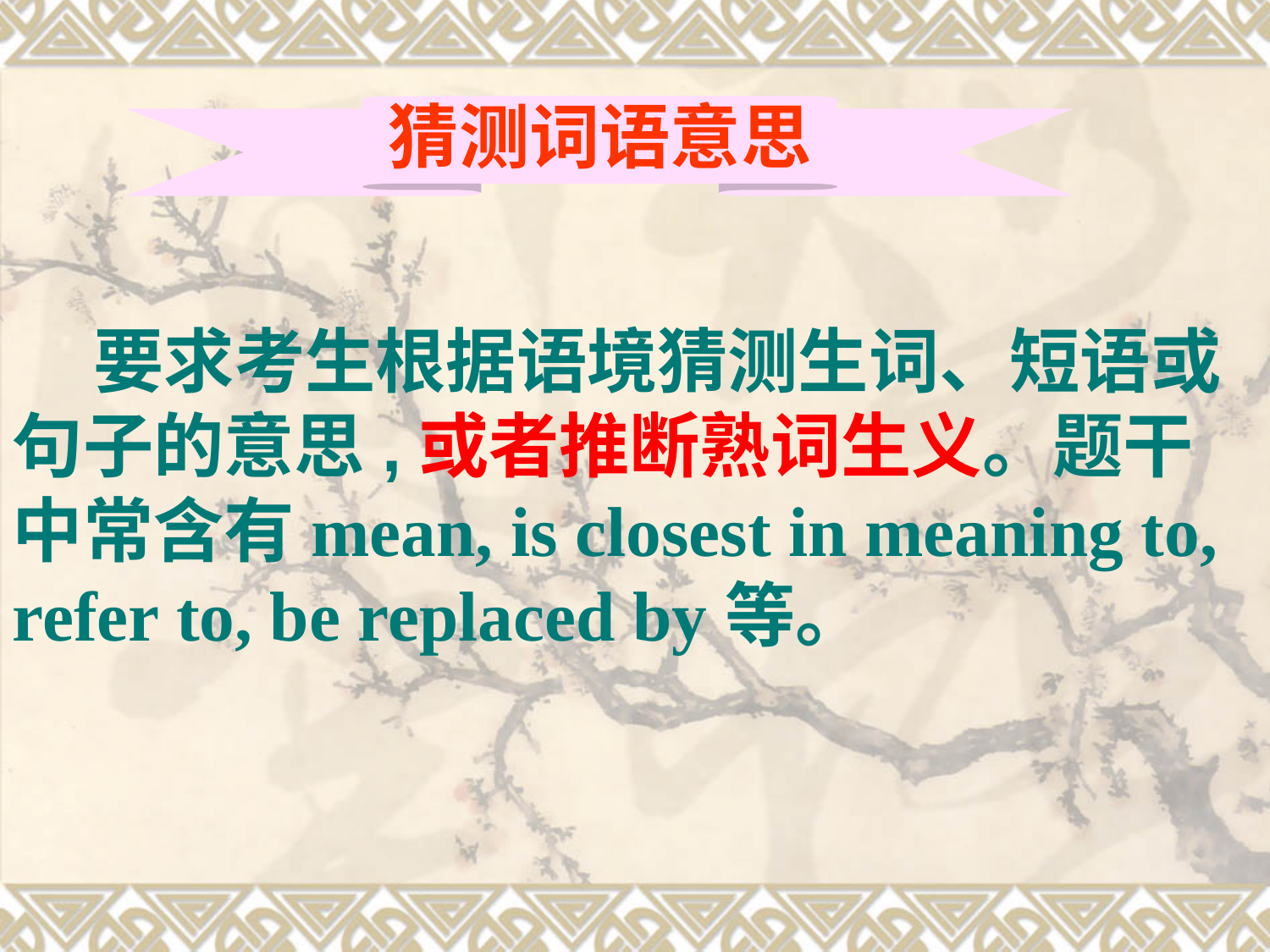

猜测词语意思

    要求考生根据语境猜测生词、短语或句子的意思,或者推断熟词生义。题干中常含有mean, is closest in meaning to, refer to, be replaced by等。